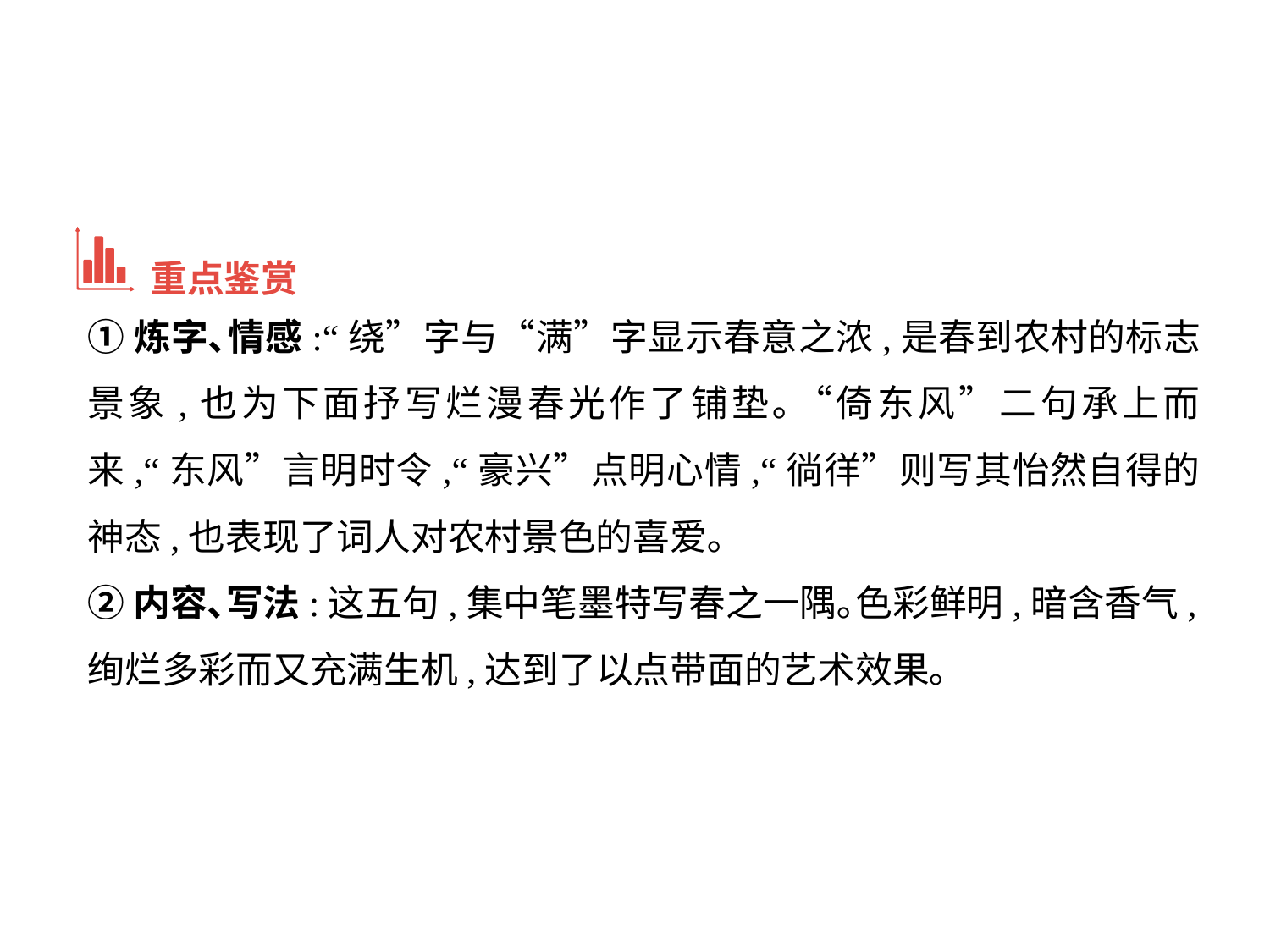

重点鉴赏
①炼字､情感:“绕”字与“满”字显示春意之浓,是春到农村的标志景象,也为下面抒写烂漫春光作了铺垫｡“倚东风”二句承上而来,“东风”言明时令,“豪兴”点明心情,“徜徉”则写其怡然自得的神态,也表现了词人对农村景色的喜爱｡
②内容､写法:这五句,集中笔墨特写春之一隅｡色彩鲜明,暗含香气,绚烂多彩而又充满生机,达到了以点带面的艺术效果｡